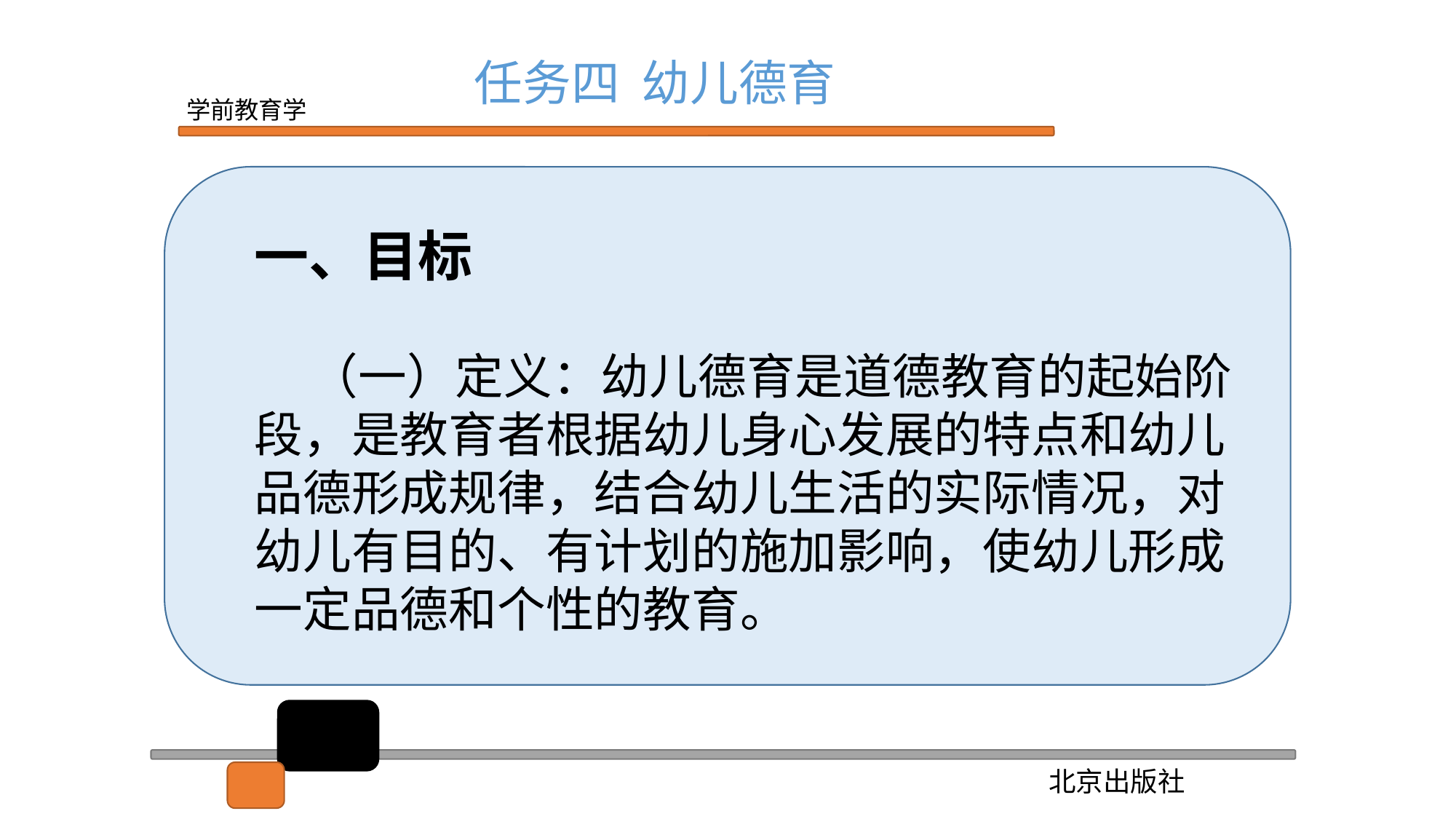

任务四  幼儿德育

一、目标

    （一）定义：幼儿德育是道德教育的起始阶段，是教育者根据幼儿身心发展的特点和幼儿品德形成规律，结合幼儿生活的实际情况，对幼儿有目的、有计划的施加影响，使幼儿形成一定品德和个性的教育。